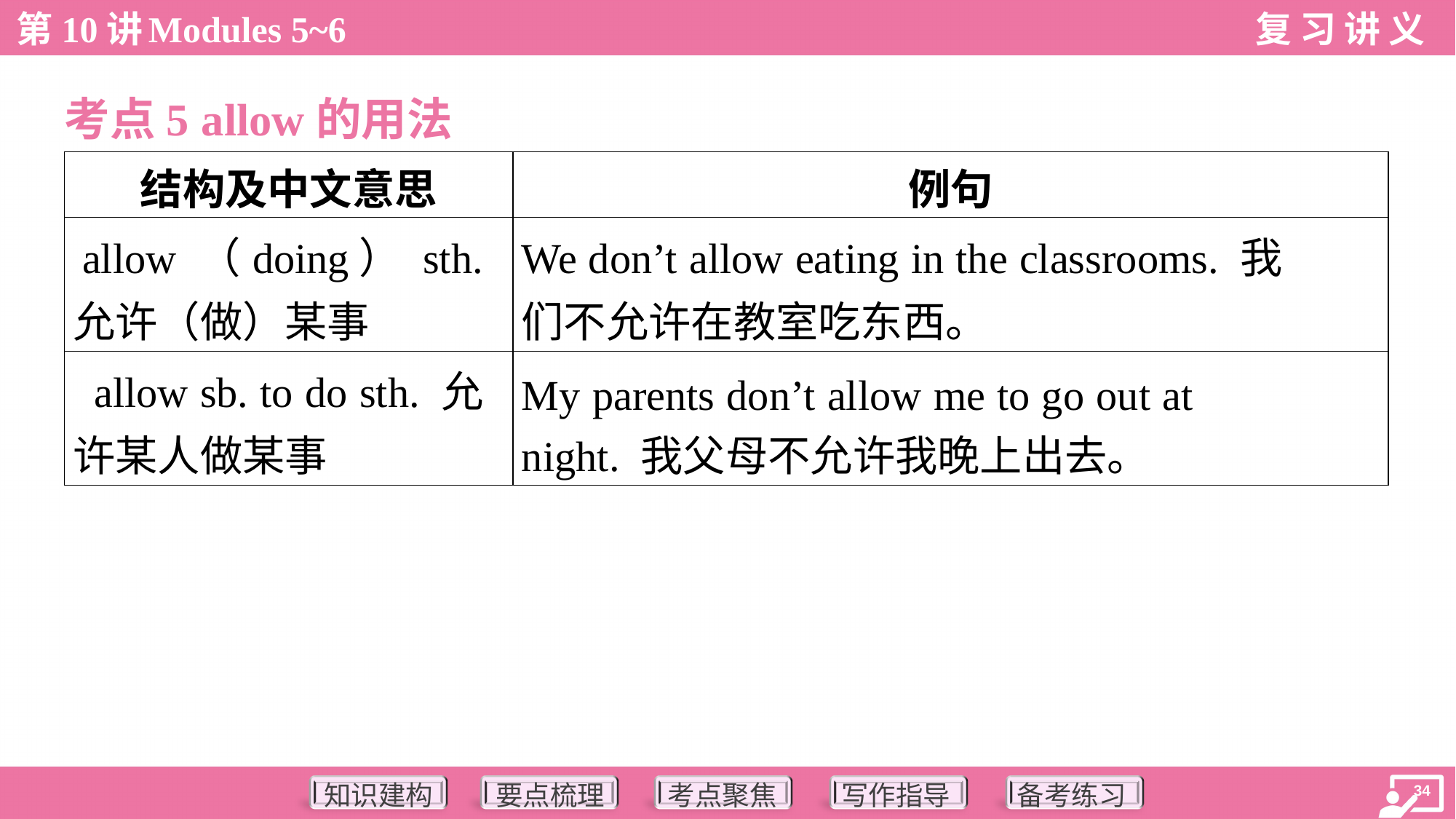

考点5 allow的用法
| 结构及中文意思 | 例句 |
| --- | --- |
| allow （doing） sth. 允许（做）某事 | We don’t allow eating in the classrooms. 我 们不允许在教室吃东西。 |
| allow sb. to do sth. 允 许某人做某事 | My parents don’t allow me to go out at night. 我父母不允许我晚上出去。 |